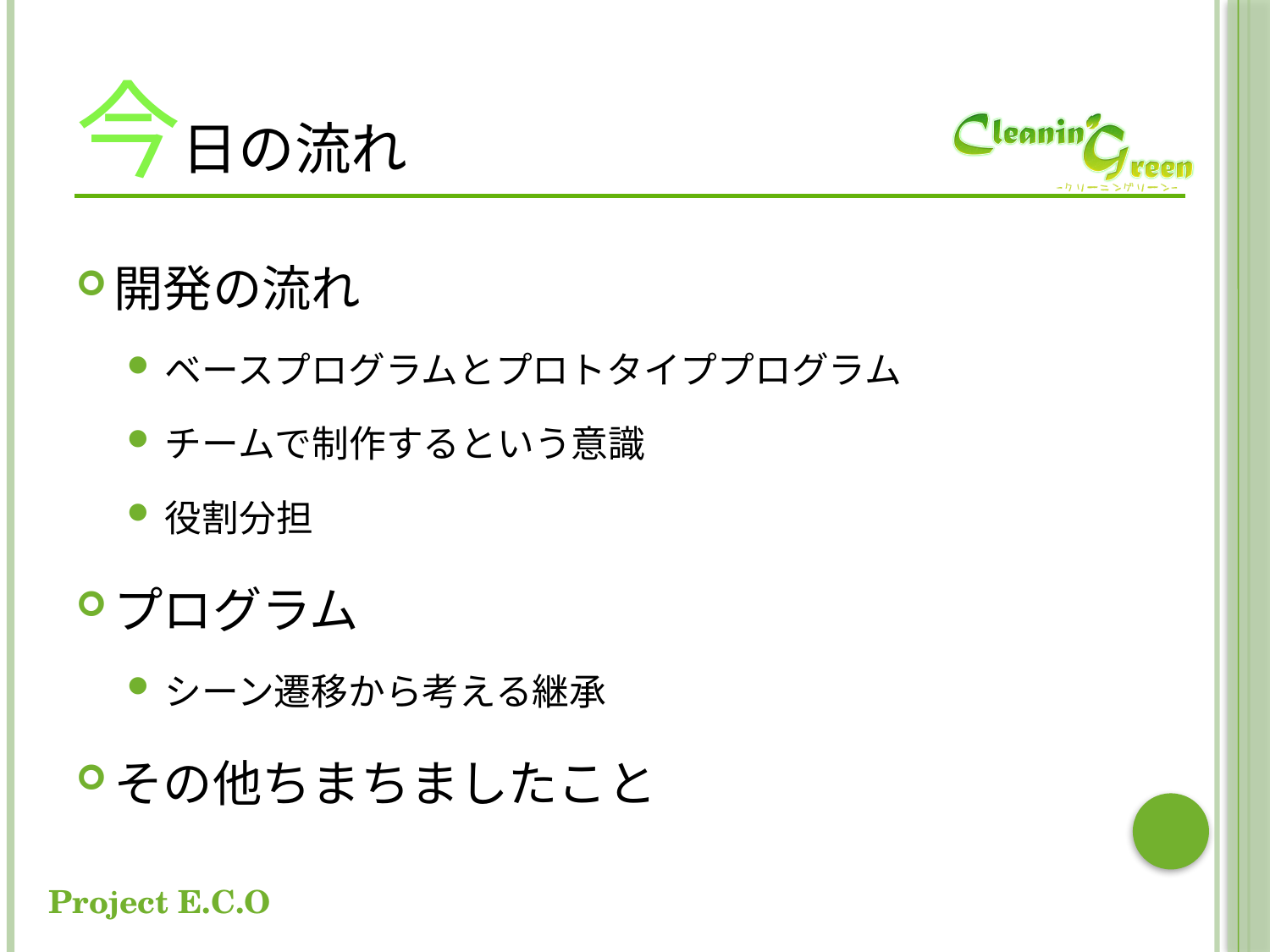

# 今日の流れ
開発の流れ
ベースプログラムとプロトタイププログラム
チームで制作するという意識
役割分担
プログラム
シーン遷移から考える継承
その他ちまちましたこと